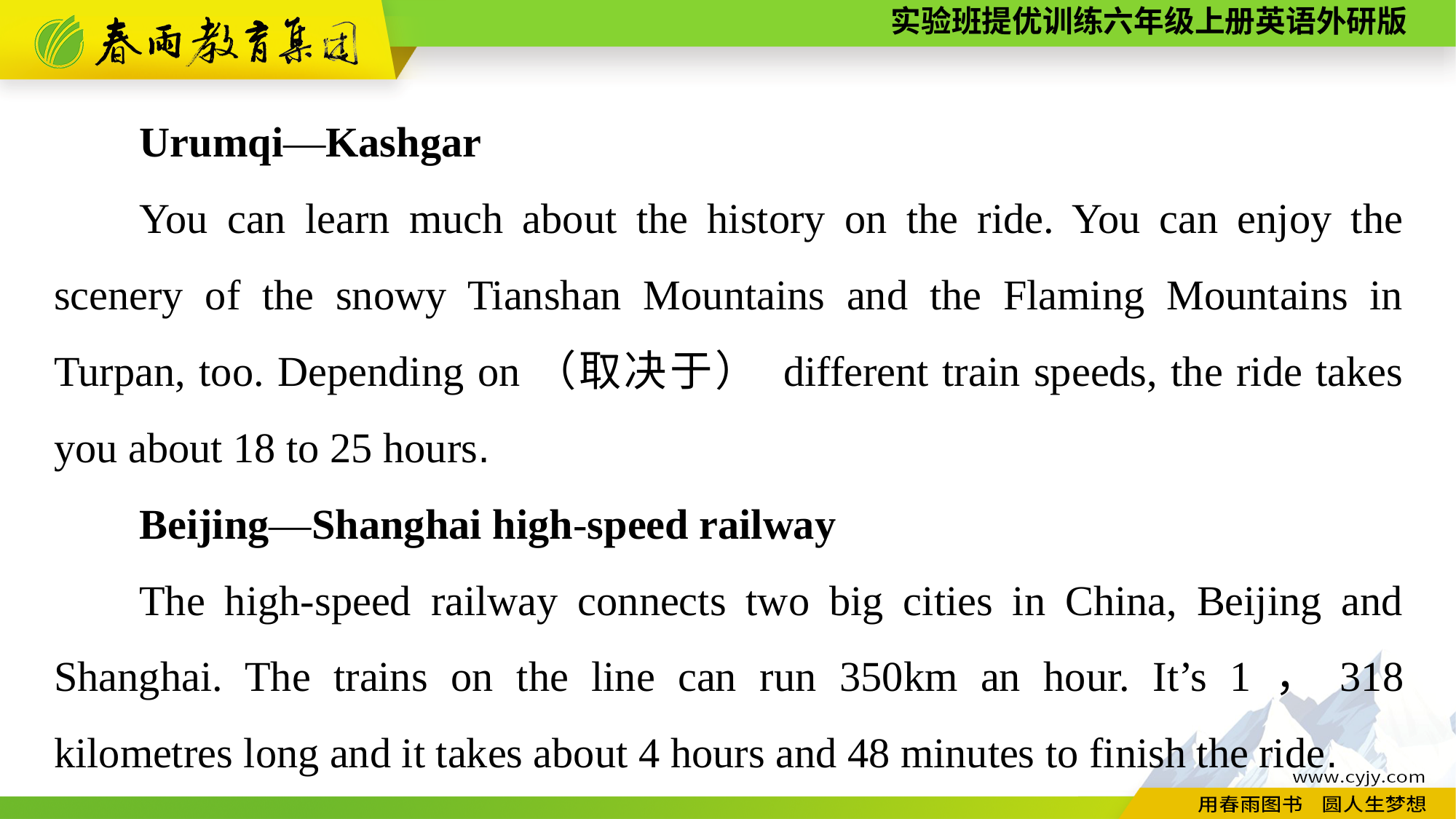

Urumqi—Kashgar
You can learn much about the history on the ride. You can enjoy the scenery of the snowy Tianshan Mountains and the Flaming Mountains in Turpan, too. Depending on（取决于） different train speeds, the ride takes you about 18 to 25 hours.
Beijing—Shanghai high-speed railway
The high-speed railway connects two big cities in China, Beijing and Shanghai. The trains on the line can run 350km an hour. It’s 1，318 kilometres long and it takes about 4 hours and 48 minutes to finish the ride.